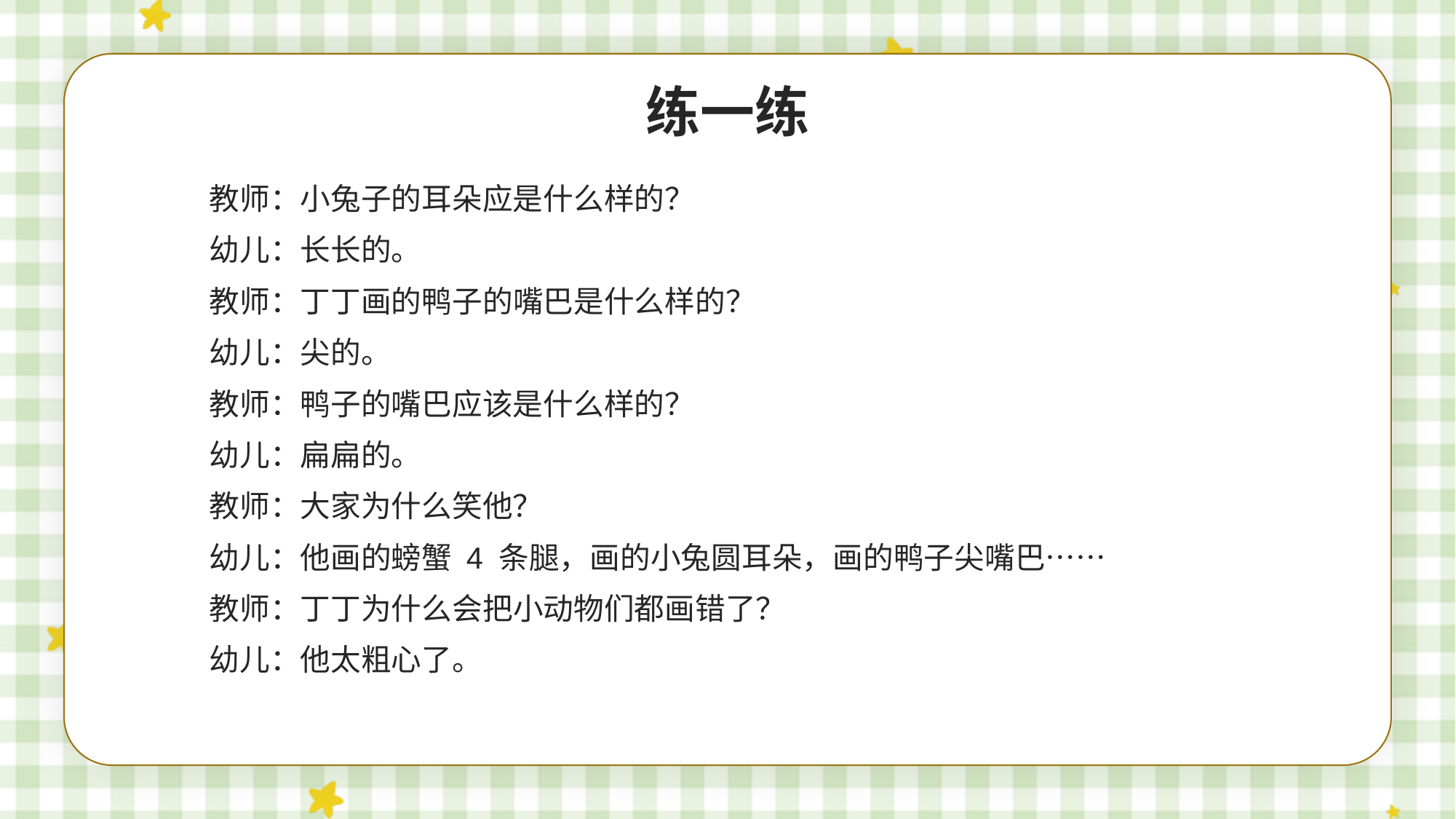

练一练
教师：小兔子的耳朵应是什么样的？
幼儿：长长的。
教师：丁丁画的鸭子的嘴巴是什么样的？
幼儿：尖的。
教师：鸭子的嘴巴应该是什么样的？
幼儿：扁扁的。
教师：大家为什么笑他？
幼儿：他画的螃蟹 4 条腿，画的小兔圆耳朵，画的鸭子尖嘴巴……
教师：丁丁为什么会把小动物们都画错了？
幼儿：他太粗心了。